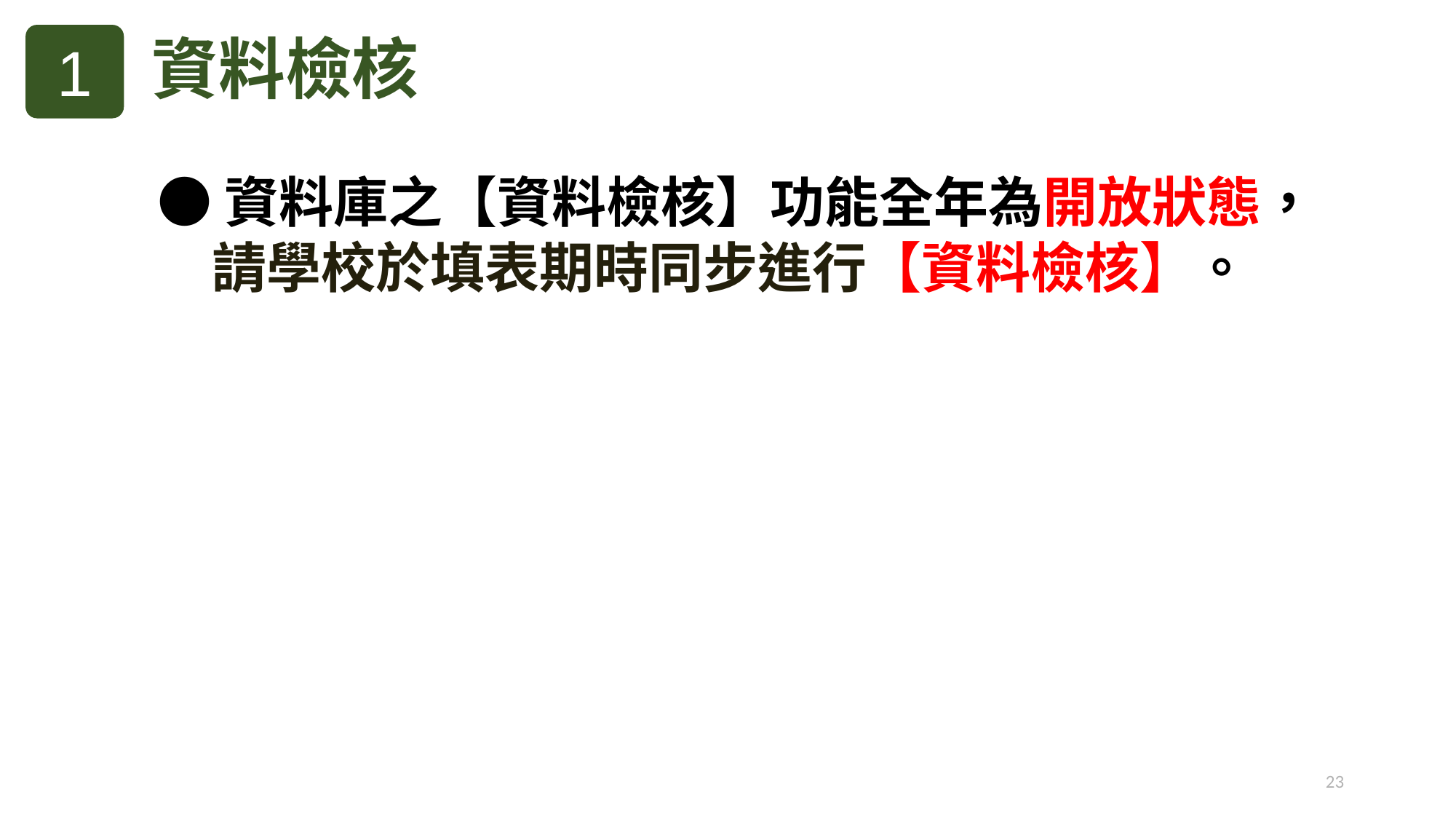

資料檢核
1
●資料庫之【資料檢核】功能全年為開放狀態，
　請學校於填表期時同步進行【資料檢核】。
23